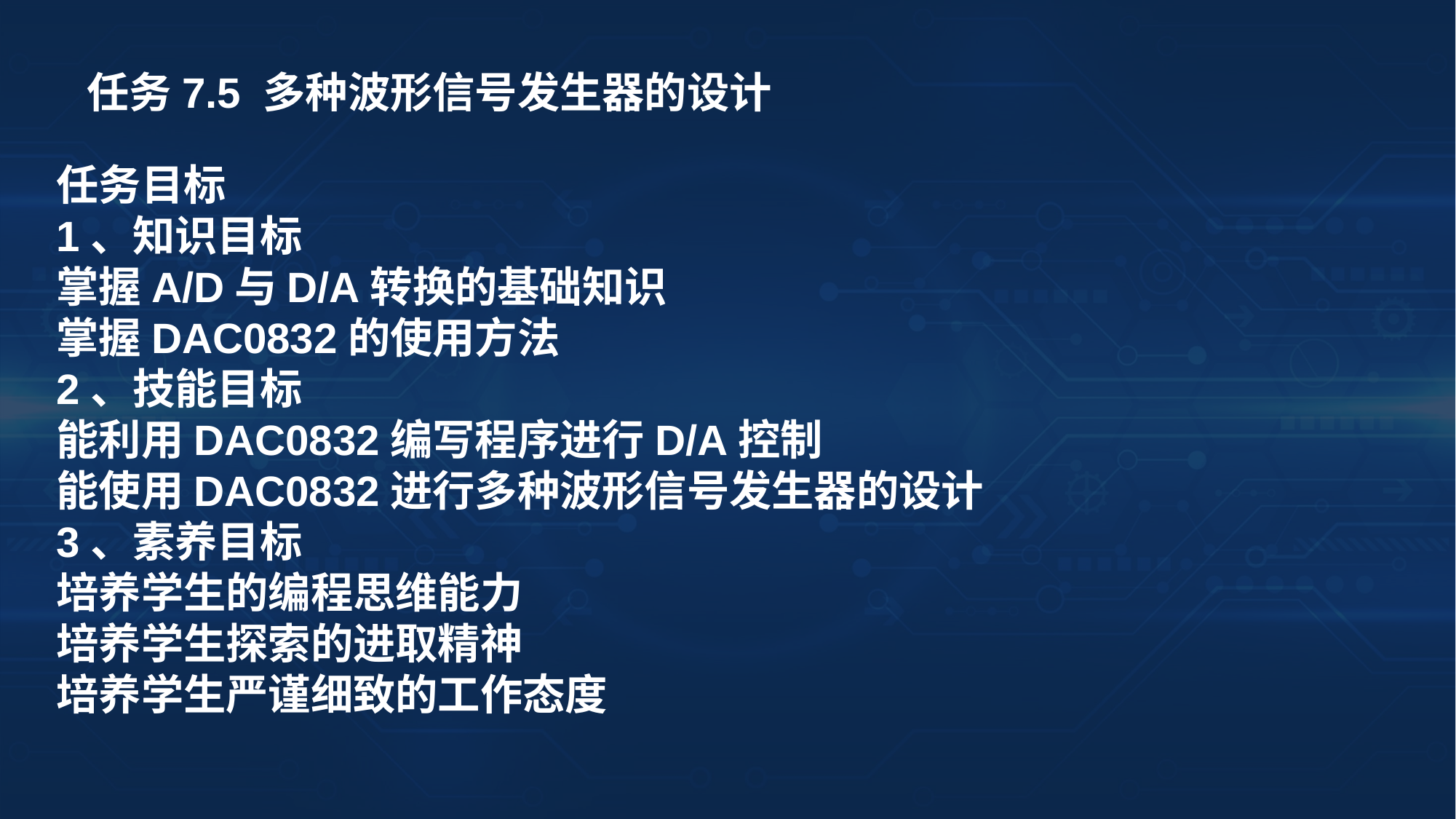

任务7.5 多种波形信号发生器的设计
任务目标
1、知识目标
掌握A/D与D/A转换的基础知识
掌握DAC0832的使用方法
2、技能目标
能利用DAC0832编写程序进行D/A控制
能使用DAC0832进行多种波形信号发生器的设计
3、素养目标
培养学生的编程思维能力
培养学生探索的进取精神
培养学生严谨细致的工作态度